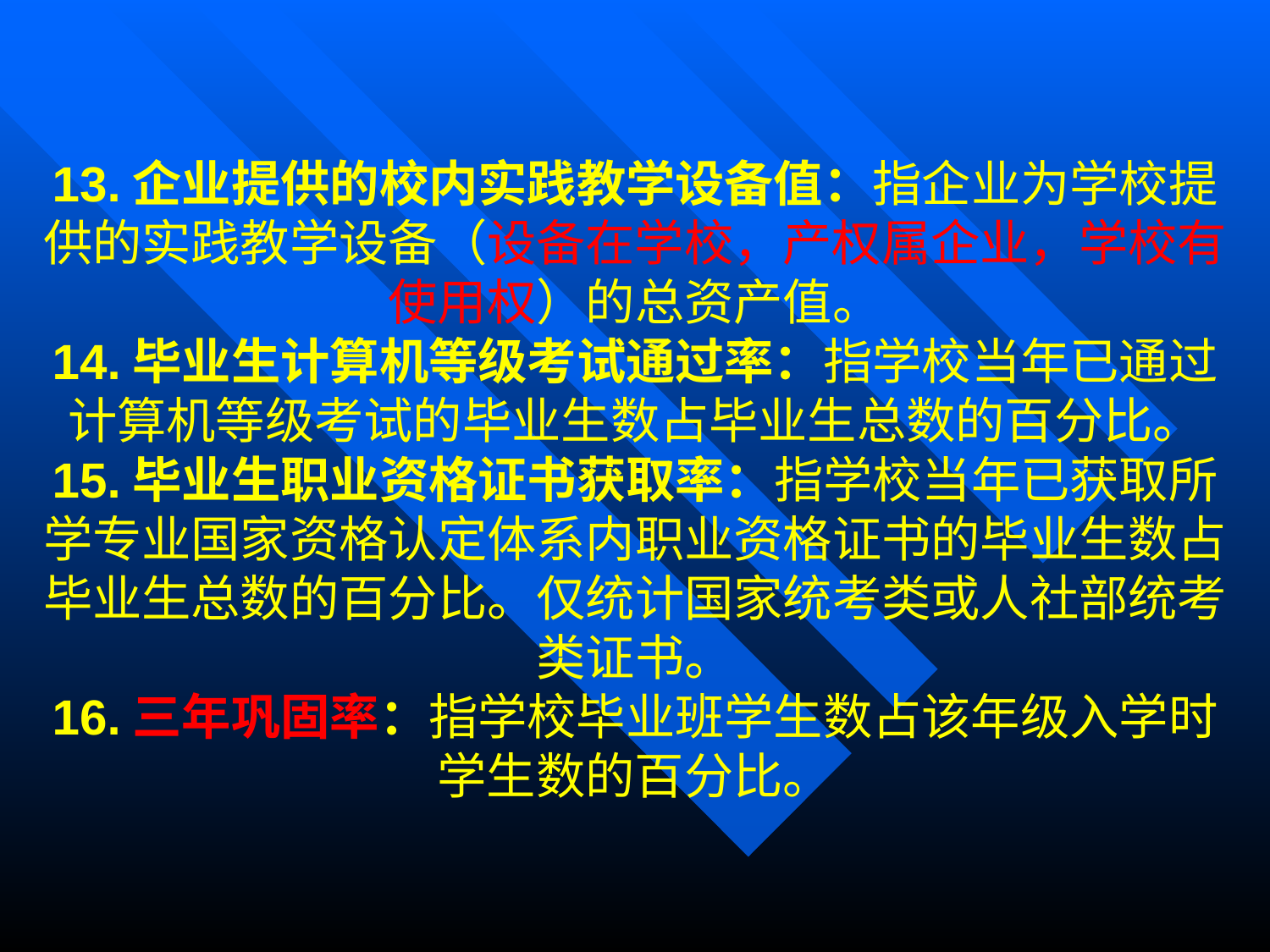

13.企业提供的校内实践教学设备值：指企业为学校提供的实践教学设备（设备在学校，产权属企业，学校有使用权）的总资产值。
14.毕业生计算机等级考试通过率：指学校当年已通过计算机等级考试的毕业生数占毕业生总数的百分比。
15.毕业生职业资格证书获取率：指学校当年已获取所学专业国家资格认定体系内职业资格证书的毕业生数占毕业生总数的百分比。仅统计国家统考类或人社部统考类证书。
16.三年巩固率：指学校毕业班学生数占该年级入学时学生数的百分比。